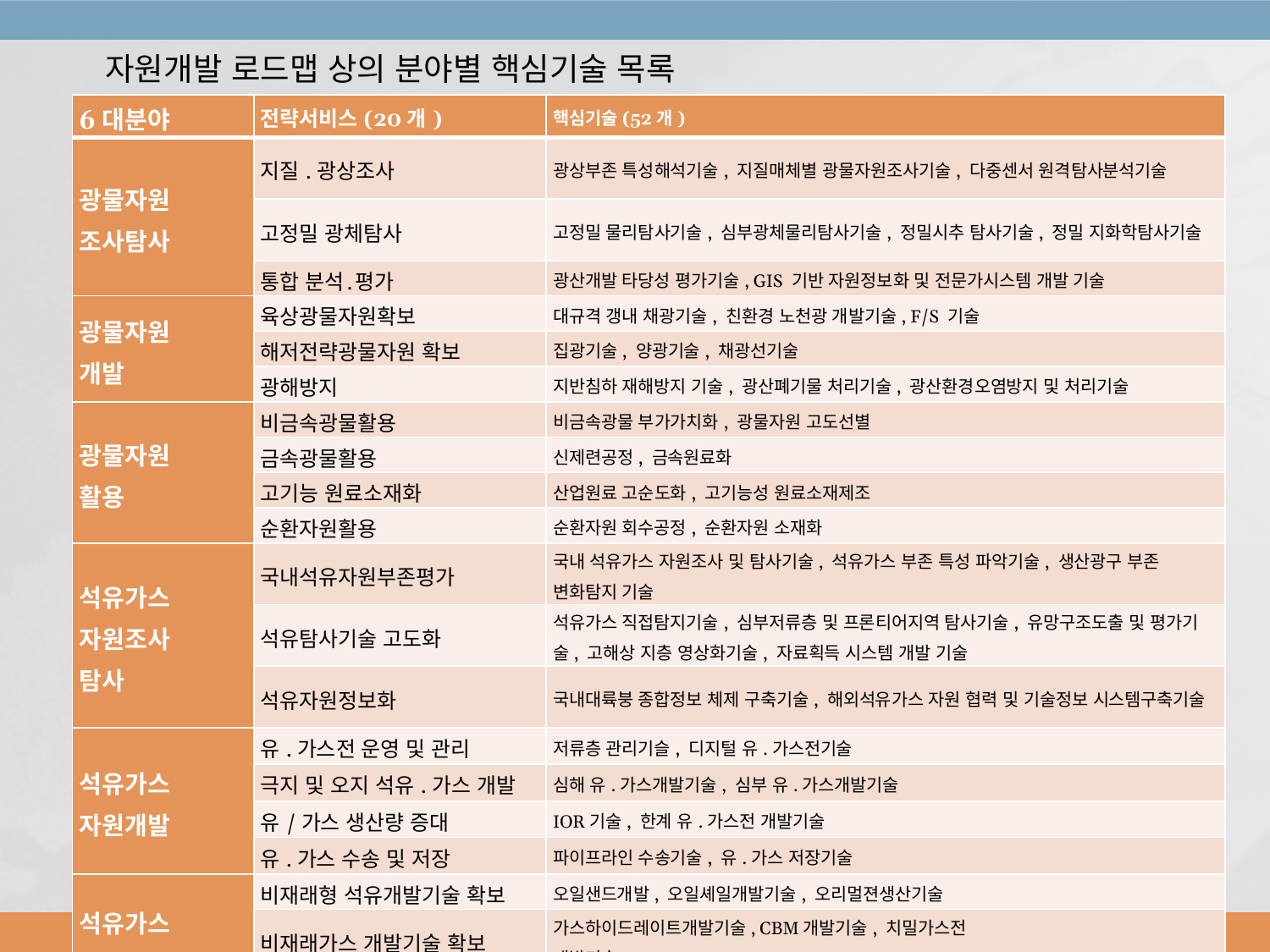

자원개발 로드맵 상의 분야별 핵심기술 목록
| 6대분야 | 전략서비스(20개) | 핵심기술(52개) |
| --- | --- | --- |
| 광물자원 조사탐사 | 지질.광상조사 | 광상부존 특성해석기술, 지질매체별 광물자원조사기술, 다중센서 원격탐사분석기술 |
|  | 고정밀 광체탐사 | 고정밀 물리탐사기술, 심부광체물리탐사기술, 정밀시추 탐사기술, 정밀 지화학탐사기술 |
|  | 통합 분석․평가 | 광산개발 타당성 평가기술, GIS 기반 자원정보화 및 전문가시스템 개발 기술 |
| 광물자원 개발 | 육상광물자원확보 | 대규격 갱내 채광기술, 친환경 노천광 개발기술, F/S 기술 |
|  | 해저전략광물자원 확보 | 집광기술, 양광기술, 채광선기술 |
|  | 광해방지 | 지반침하 재해방지 기술, 광산폐기물 처리기술, 광산환경오염방지 및 처리기술 |
| 광물자원 활용 | 비금속광물활용 | 비금속광물 부가가치화, 광물자원 고도선별 |
|  | 금속광물활용 | 신제련공정, 금속원료화 |
|  | 고기능 원료소재화 | 산업원료 고순도화, 고기능성 원료소재제조 |
|  | 순환자원활용 | 순환자원 회수공정, 순환자원 소재화 |
| 석유가스 자원조사 탐사 | 국내석유자원부존평가 | 국내 석유가스 자원조사 및 탐사기술, 석유가스 부존 특성 파악기술, 생산광구 부존 변화탐지 기술 |
|  | 석유탐사기술 고도화 | 석유가스 직접탐지기술, 심부저류층 및 프론티어지역 탐사기술, 유망구조도출 및 평가기술, 고해상 지층 영상화기술, 자료획득 시스템 개발 기술 |
|  | 석유자원정보화 | 국내대륙붕 종합정보 체제 구축기술, 해외석유가스 자원 협력 및 기술정보 시스템구축기술 |
| 석유가스 자원개발 | 유.가스전 운영 및 관리 | 저류층 관리기슬, 디지털 유.가스전기술 |
|  | 극지 및 오지 석유.가스 개발 | 심해 유.가스개발기술, 심부 유.가스개발기술 |
|  | 유/가스 생산량 증대 | IOR기술, 한계 유.가스전 개발기술 |
|  | 유.가스 수송 및 저장 | 파이프라인 수송기술, 유.가스 저장기술 |
| 석유가스 자원활용 | 비재래형 석유개발기술 확보 | 오일샌드개발, 오일셰일개발기술, 오리멀젼생산기술 |
|  | 비재래가스 개발기술 확보 | 가스하이드레이트개발기술, CBM개발기술, 치밀가스전 개발기술 |
|  | 가스액체화기술고도화 | 가스액체화 현장활용기술, 가스액체화제조기술 |
16